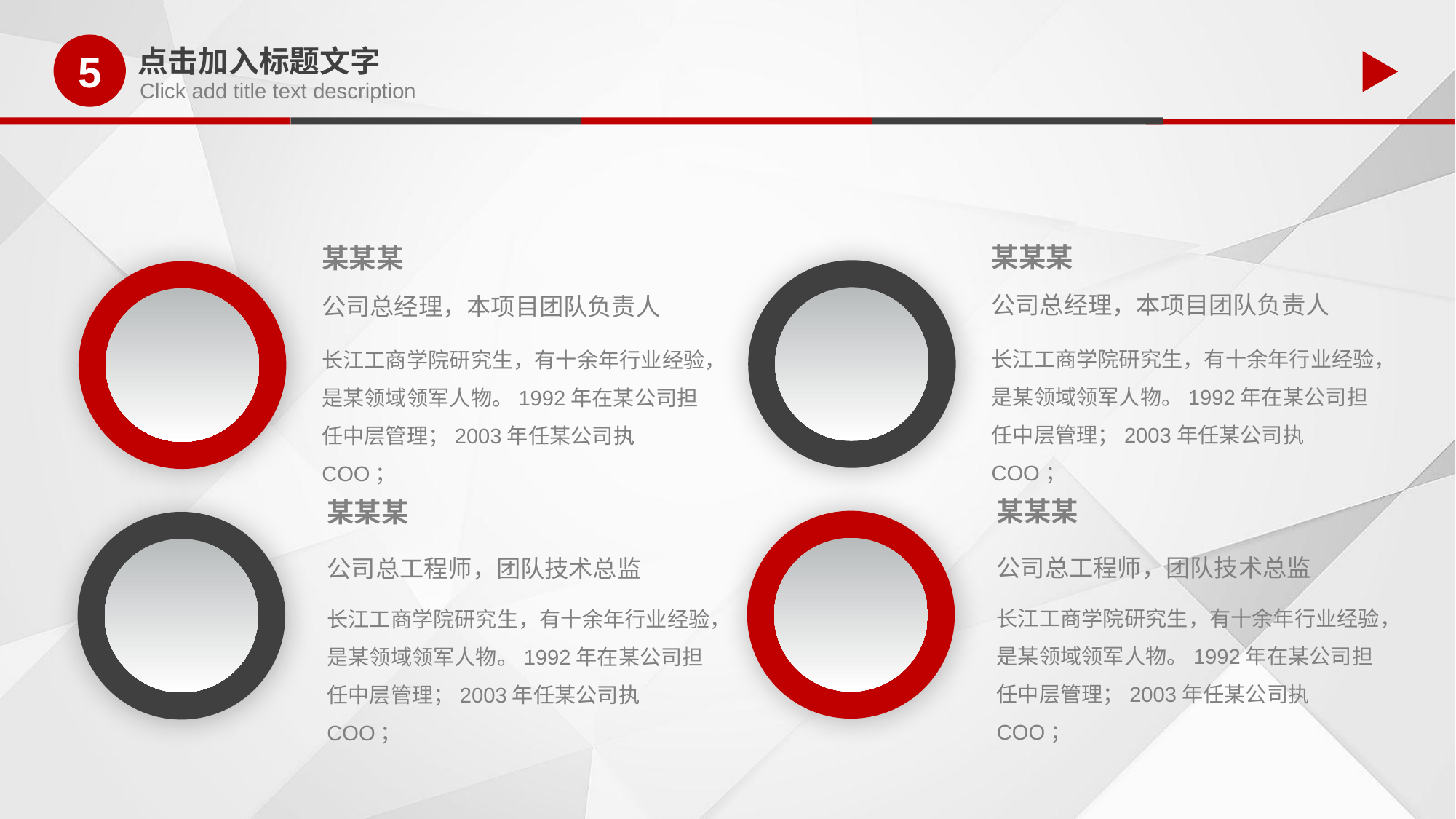

5
点击加入标题文字
Click add title text description

某某某
某某某

公司总经理，本项目团队负责人
公司总经理，本项目团队负责人
长江工商学院研究生，有十余年行业经验，是某领域领军人物。1992年在某公司担任中层管理；2003年任某公司执COO；
长江工商学院研究生，有十余年行业经验，是某领域领军人物。1992年在某公司担任中层管理；2003年任某公司执COO；
某某某
某某某

公司总工程师，团队技术总监
公司总工程师，团队技术总监
长江工商学院研究生，有十余年行业经验，是某领域领军人物。1992年在某公司担任中层管理；2003年任某公司执COO；
长江工商学院研究生，有十余年行业经验，是某领域领军人物。1992年在某公司担任中层管理；2003年任某公司执COO；